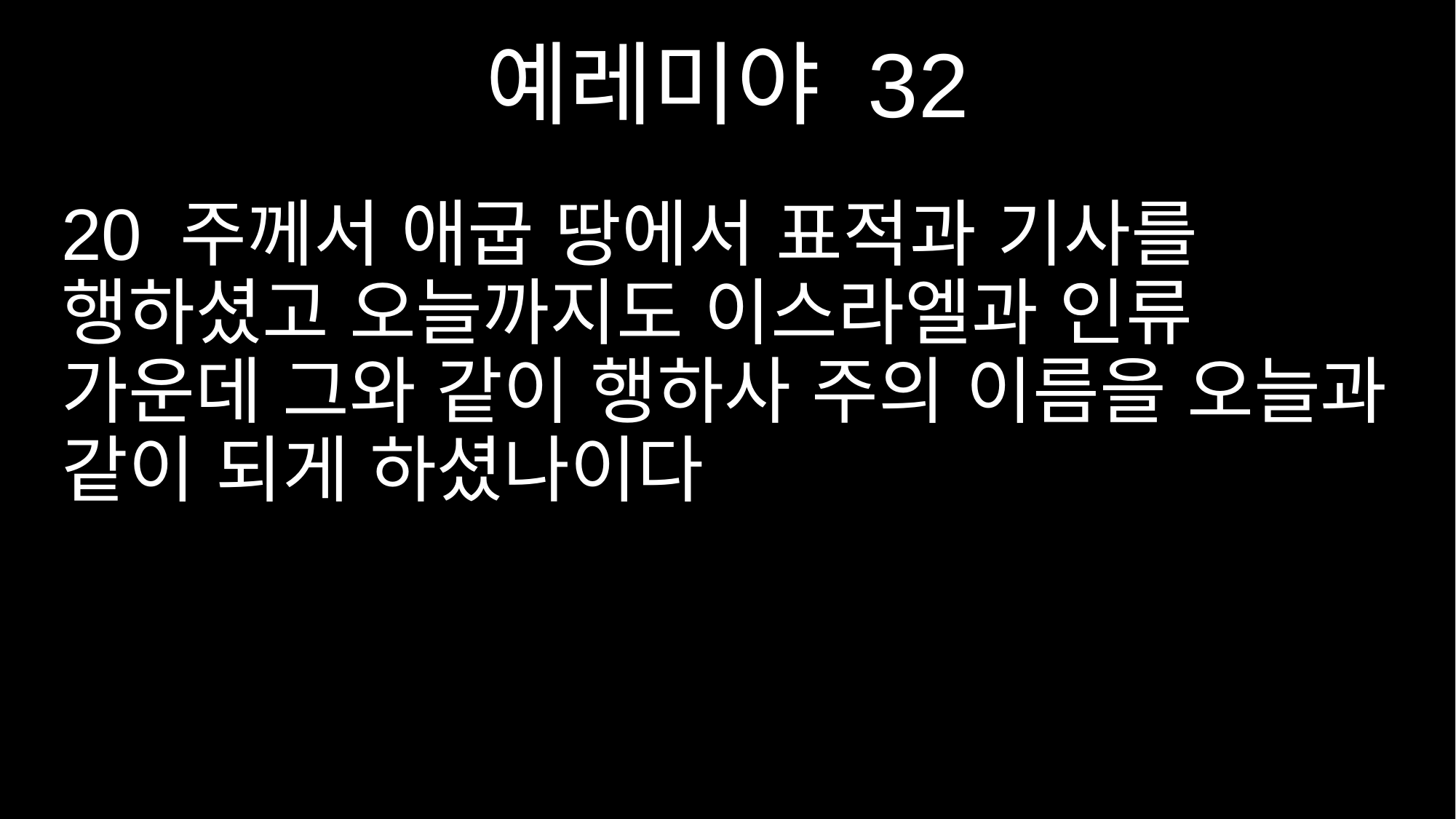

예레미야 32
20 주께서 애굽 땅에서 표적과 기사를 행하셨고 오늘까지도 이스라엘과 인류 가운데 그와 같이 행하사 주의 이름을 오늘과 같이 되게 하셨나이다